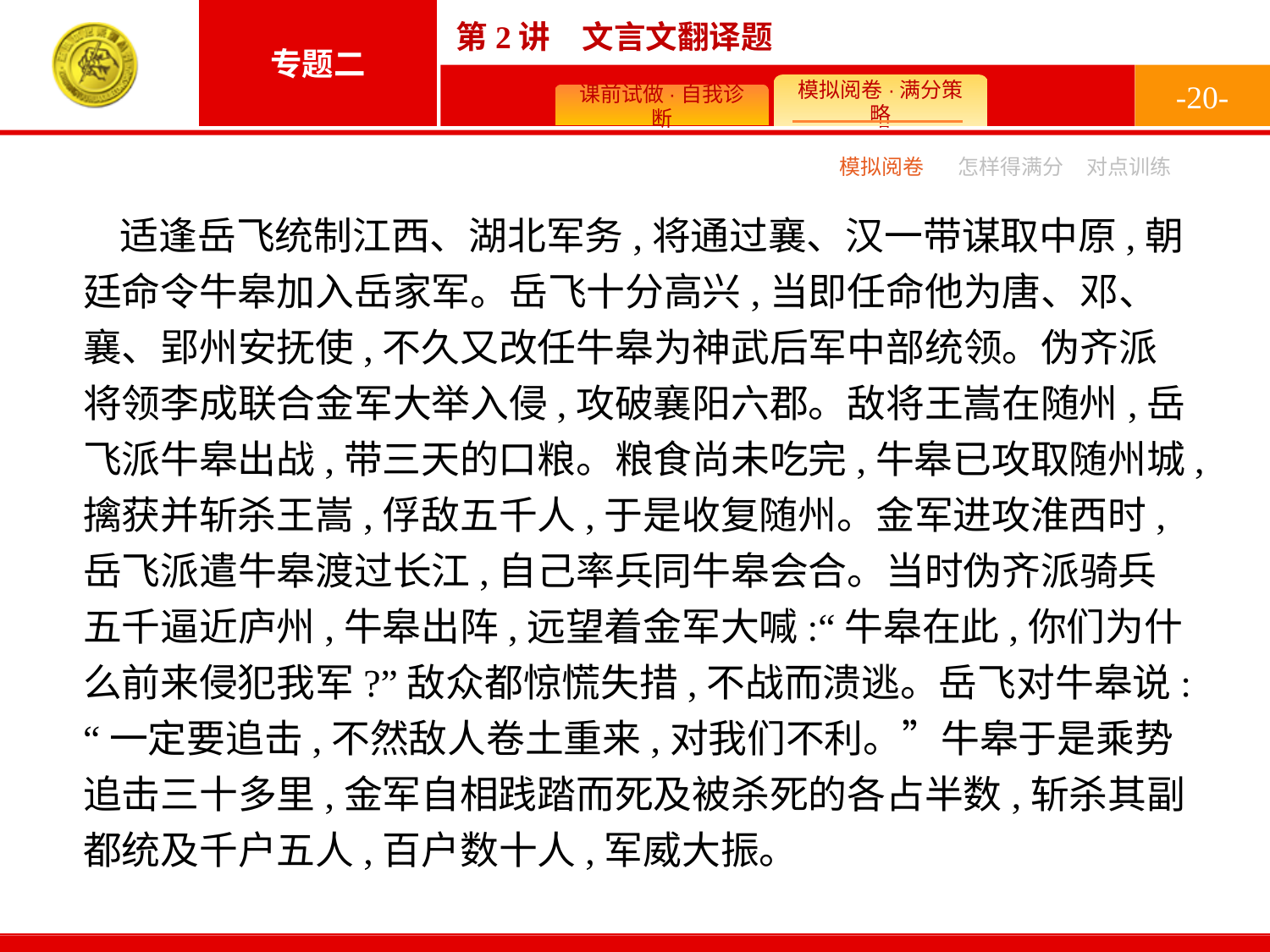

-20-
模拟阅卷
怎样得满分
对点训练
适逢岳飞统制江西、湖北军务,将通过襄、汉一带谋取中原,朝廷命令牛皋加入岳家军。岳飞十分高兴,当即任命他为唐、邓、襄、郢州安抚使,不久又改任牛皋为神武后军中部统领。伪齐派将领李成联合金军大举入侵,攻破襄阳六郡。敌将王嵩在随州,岳飞派牛皋出战,带三天的口粮。粮食尚未吃完,牛皋已攻取随州城,擒获并斩杀王嵩,俘敌五千人,于是收复随州。金军进攻淮西时,岳飞派遣牛皋渡过长江,自己率兵同牛皋会合。当时伪齐派骑兵五千逼近庐州,牛皋出阵,远望着金军大喊:“牛皋在此,你们为什么前来侵犯我军?”敌众都惊慌失措,不战而溃逃。岳飞对牛皋说:“一定要追击,不然敌人卷土重来,对我们不利。”牛皋于是乘势追击三十多里,金军自相践踏而死及被杀死的各占半数,斩杀其副都统及千户五人,百户数十人,军威大振。